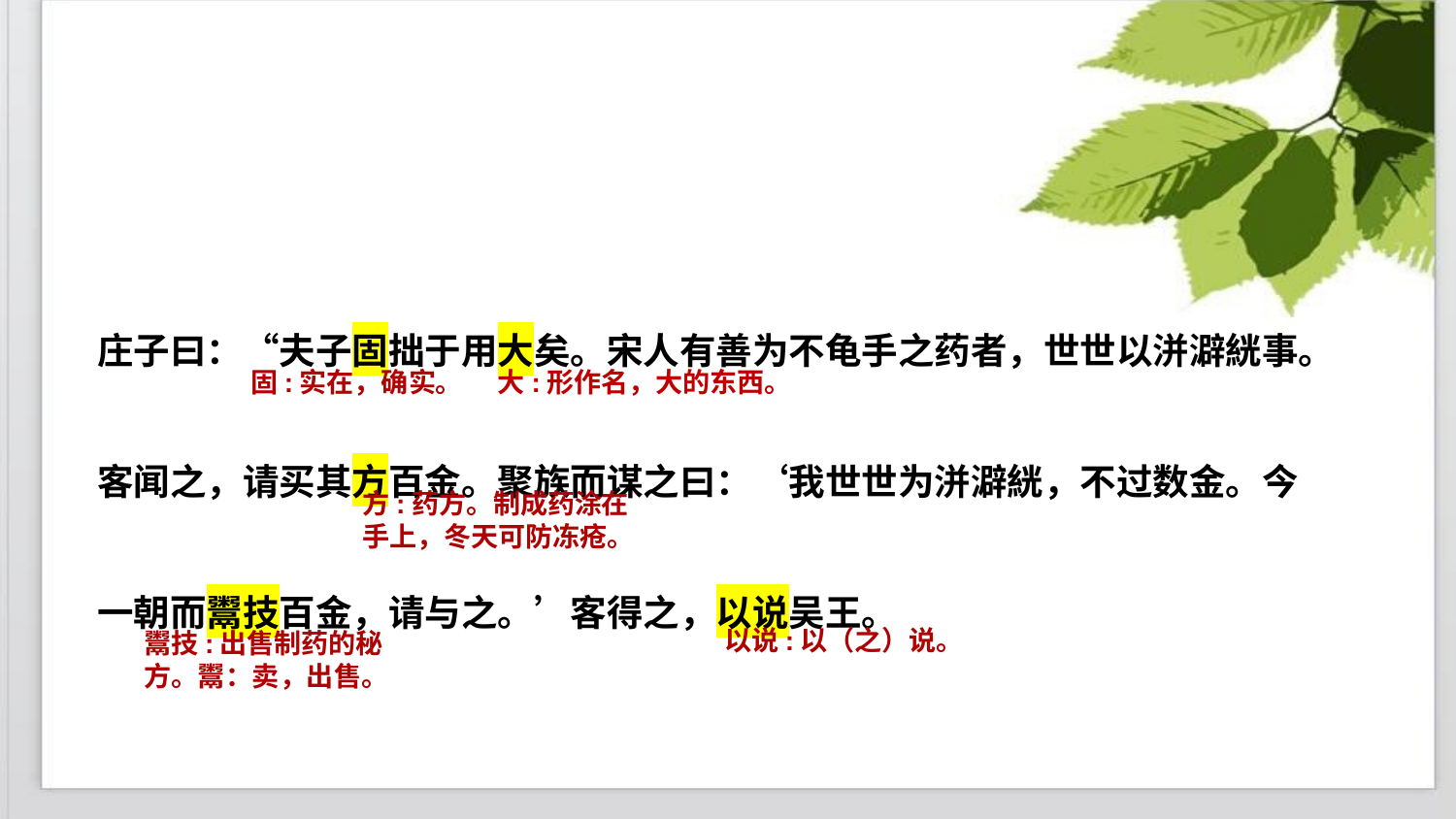

庄子曰：“夫子固拙于用大矣。宋人有善为不龟手之药者，世世以洴澼絖事。客闻之，请买其方百金。聚族而谋之曰：‘我世世为洴澼絖，不过数金。今一朝而鬻技百金，请与之。’客得之，以说吴王。
固:实在，确实。
大:形作名，大的东西。
方:药方。制成药涂在手上，冬天可防冻疮。
以说:以（之）说。
鬻技:出售制药的秘方。鬻：卖，出售。